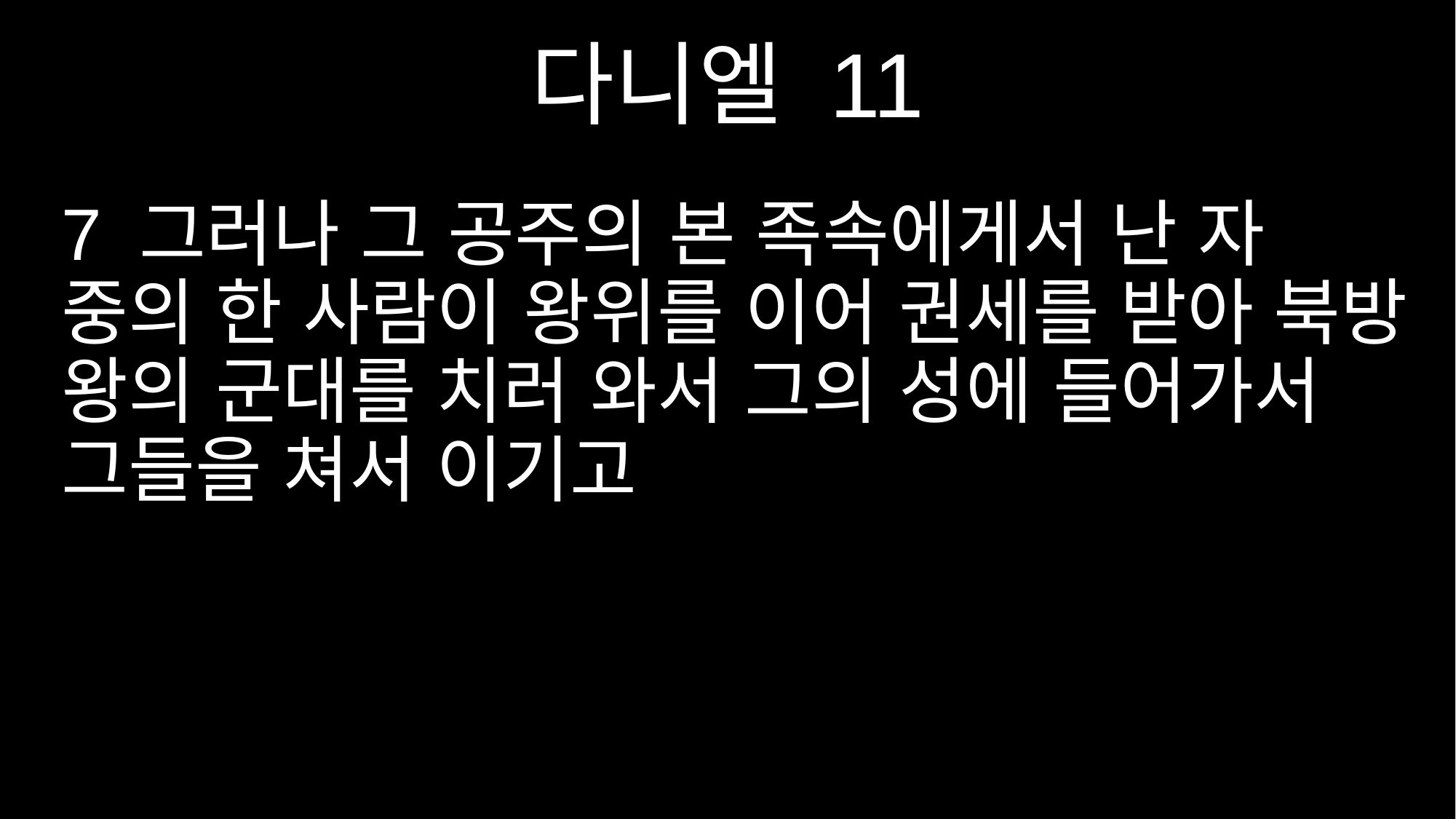

다니엘 11
7 그러나 그 공주의 본 족속에게서 난 자 중의 한 사람이 왕위를 이어 권세를 받아 북방 왕의 군대를 치러 와서 그의 성에 들어가서 그들을 쳐서 이기고